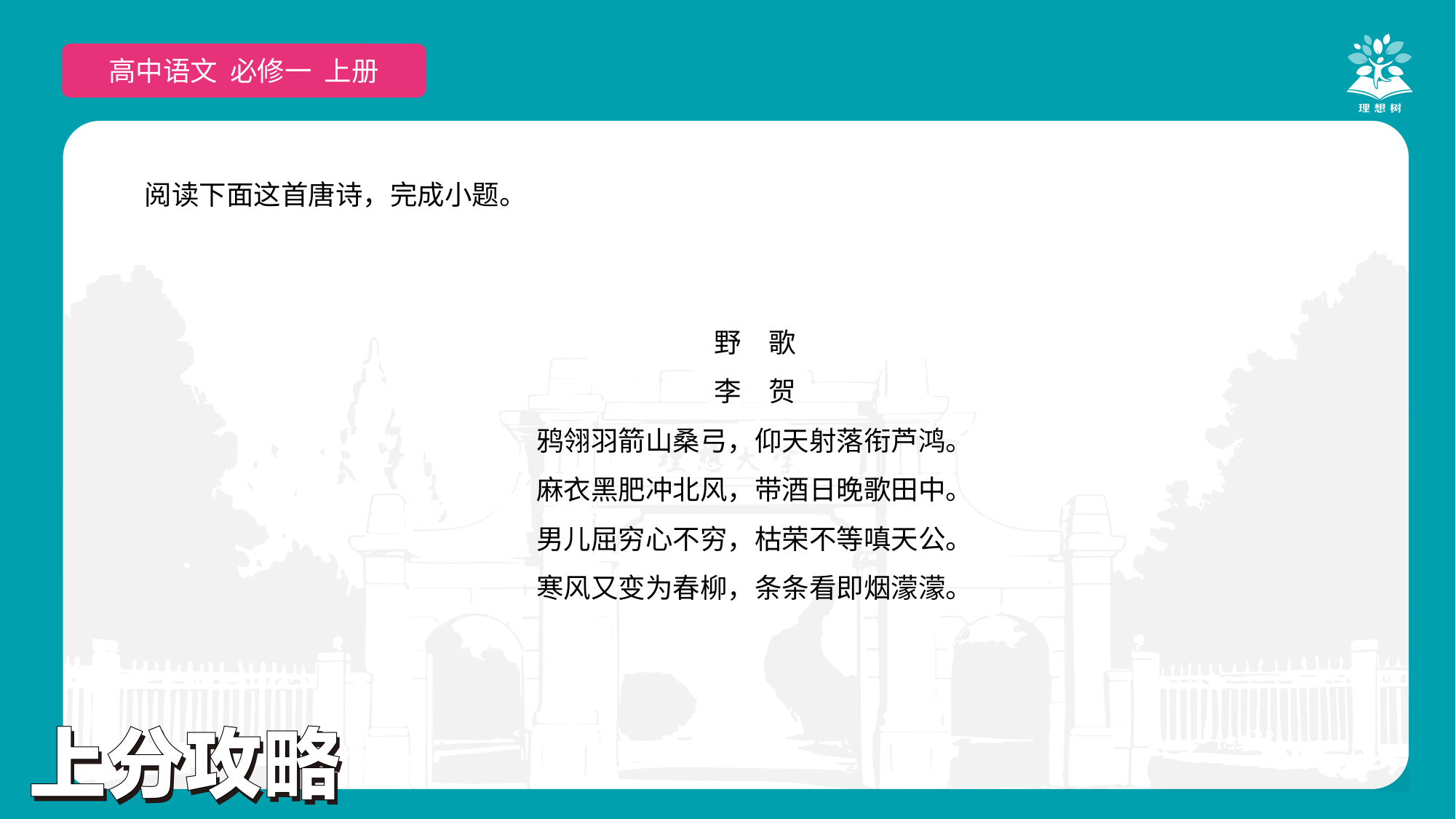

高中语文  选择性必修上
高中语文  必修一  上册
阅读下面这首唐诗，完成小题。

野　歌
李　贺
鸦翎羽箭山桑弓，仰天射落衔芦鸿。
麻衣黑肥冲北风，带酒日晚歌田中。
男儿屈穷心不穷，枯荣不等嗔天公。
寒风又变为春柳，条条看即烟濛濛。